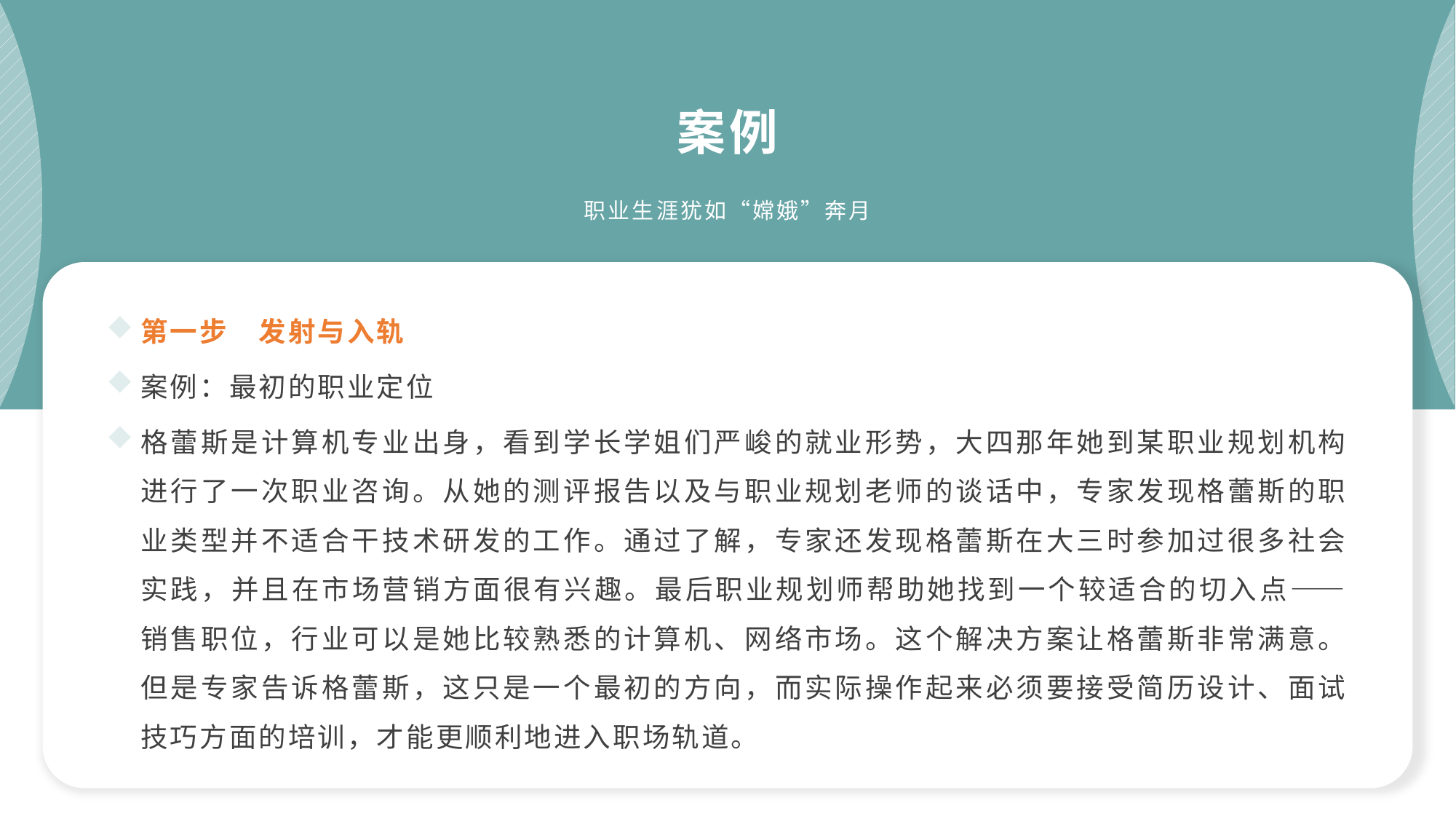

案例
职业生涯犹如“嫦娥”奔月

第一步　发射与入轨
案例：最初的职业定位
格蕾斯是计算机专业出身，看到学长学姐们严峻的就业形势，大四那年她到某职业规划机构进行了一次职业咨询。从她的测评报告以及与职业规划老师的谈话中，专家发现格蕾斯的职业类型并不适合干技术研发的工作。通过了解，专家还发现格蕾斯在大三时参加过很多社会实践，并且在市场营销方面很有兴趣。最后职业规划师帮助她找到一个较适合的切入点——销售职位，行业可以是她比较熟悉的计算机、网络市场。这个解决方案让格蕾斯非常满意。但是专家告诉格蕾斯，这只是一个最初的方向，而实际操作起来必须要接受简历设计、面试技巧方面的培训，才能更顺利地进入职场轨道。